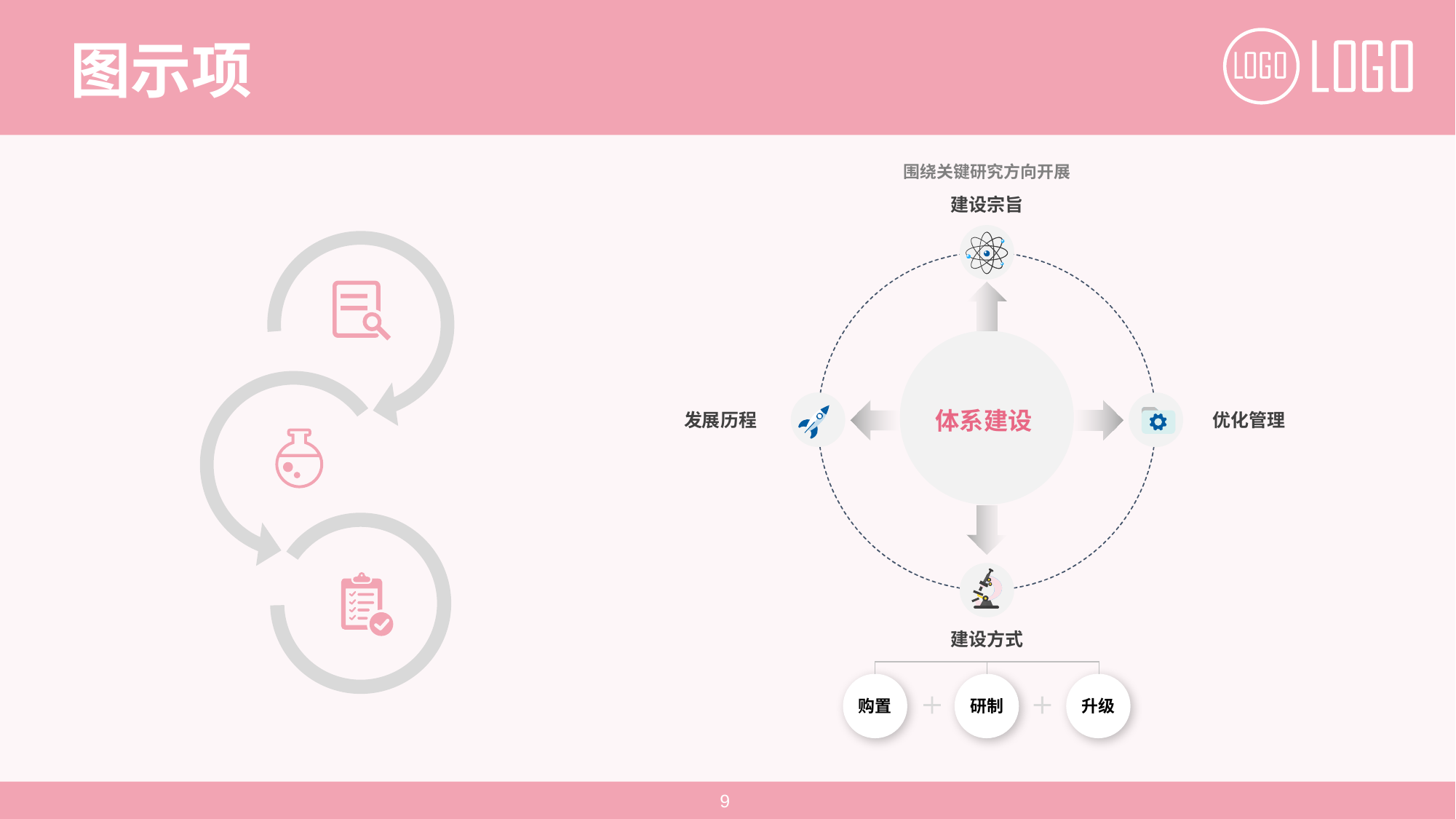

图示项
围绕关键研究方向开展
建设宗旨

体系建设
发展历程
优化管理

建设方式

购置
研制
升级

9